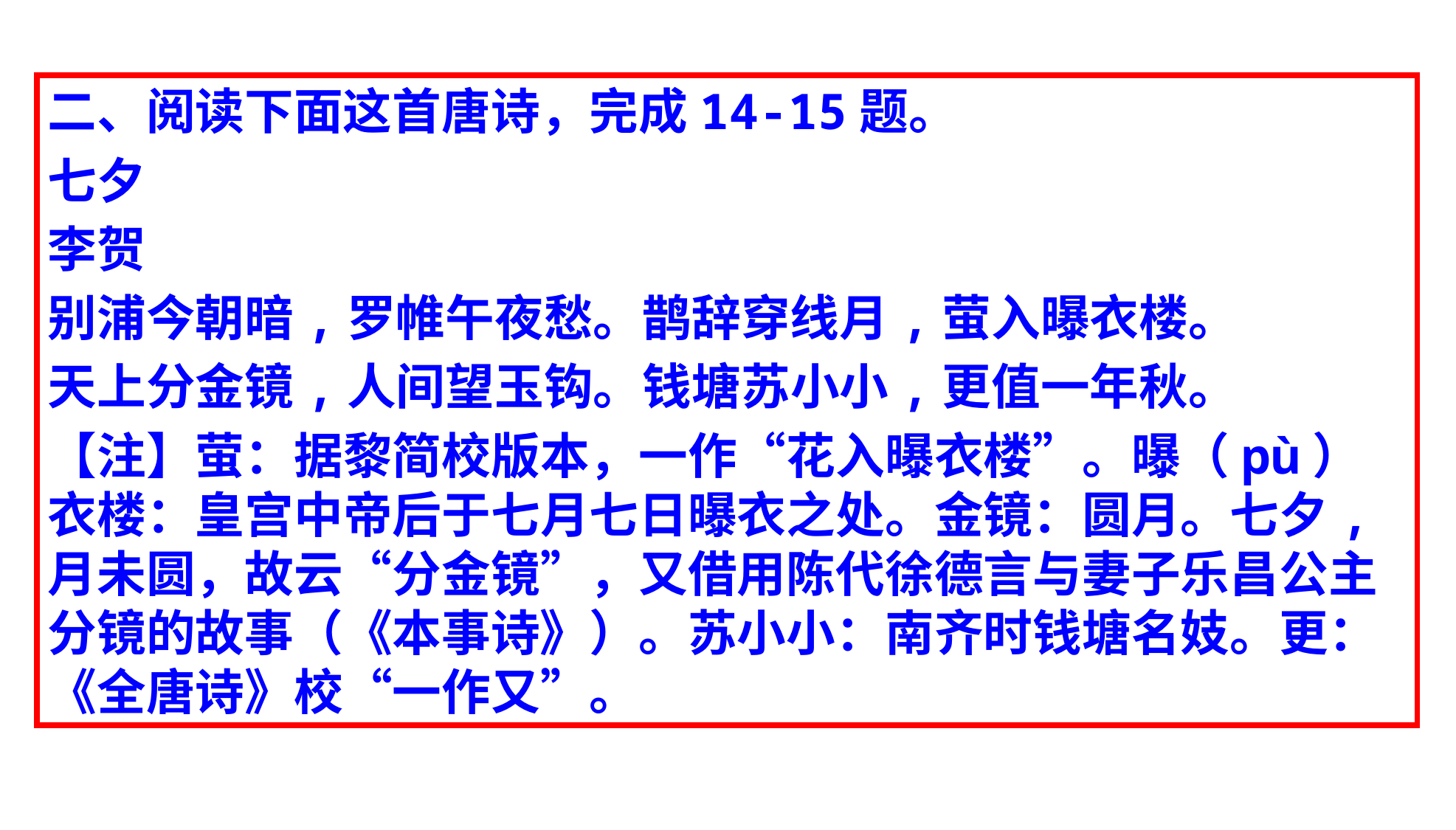

二、阅读下面这首唐诗，完成14-15题。
七夕
李贺
别浦今朝暗,罗帷午夜愁。鹊辞穿线月,萤入曝衣楼。
天上分金镜,人间望玉钩。钱塘苏小小,更值一年秋。
【注】萤：据黎简校版本，一作“花入曝衣楼”。曝（pù）衣楼：皇宫中帝后于七月七日曝衣之处。金镜：圆月。七夕,月未圆，故云“分金镜”，又借用陈代徐德言与妻子乐昌公主分镜的故事（《本事诗》）。苏小小：南齐时钱塘名妓。更：《全唐诗》校“一作又”。